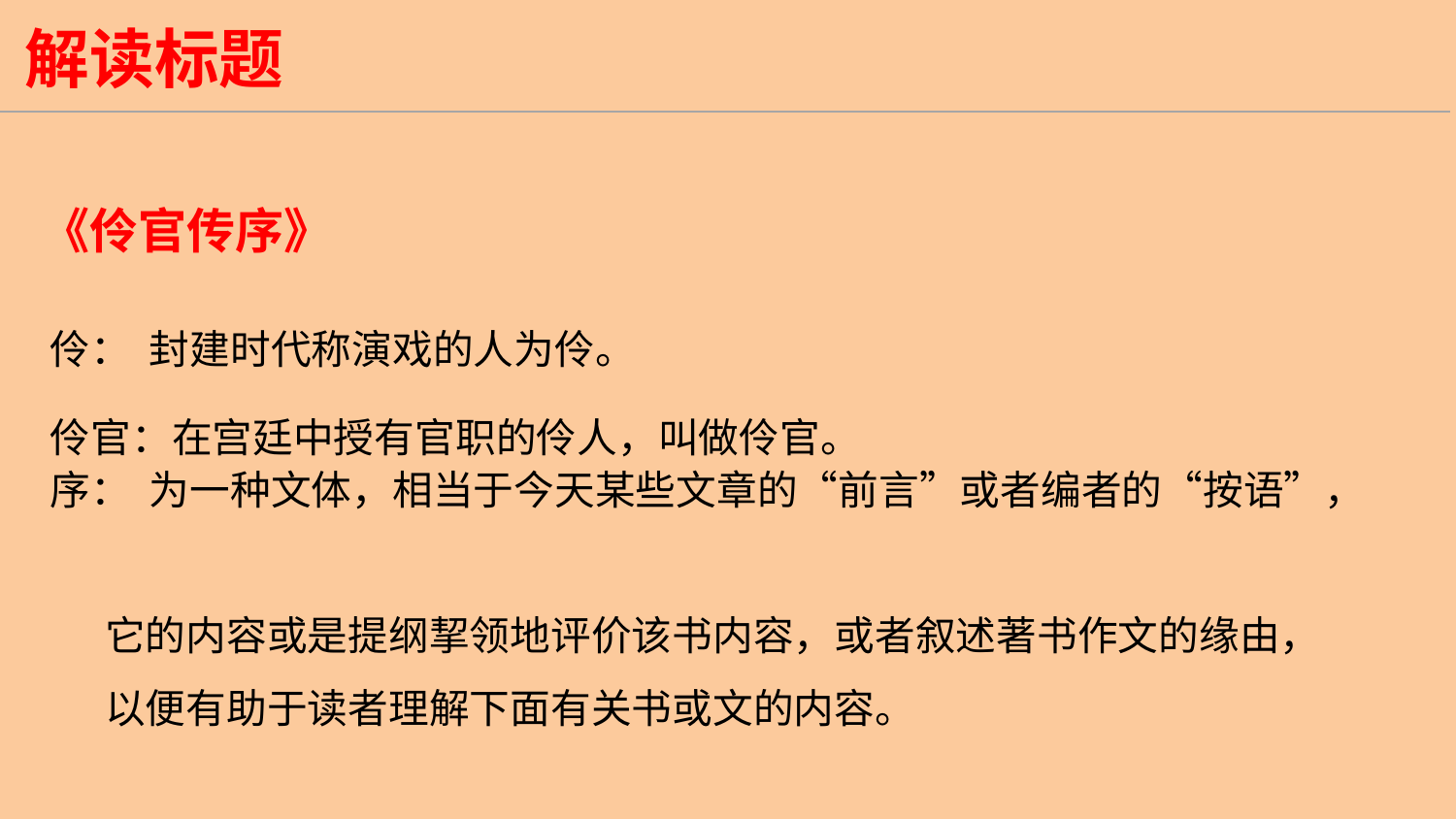

解读标题
《伶官传序》
伶：  封建时代称演戏的人为伶。
伶官：在宫廷中授有官职的伶人，叫做伶官。
序：  为一种文体，相当于今天某些文章的“前言”或者编者的“按语”，
     它的内容或是提纲挈领地评价该书内容，或者叙述著书作文的缘由，
     以便有助于读者理解下面有关书或文的内容。